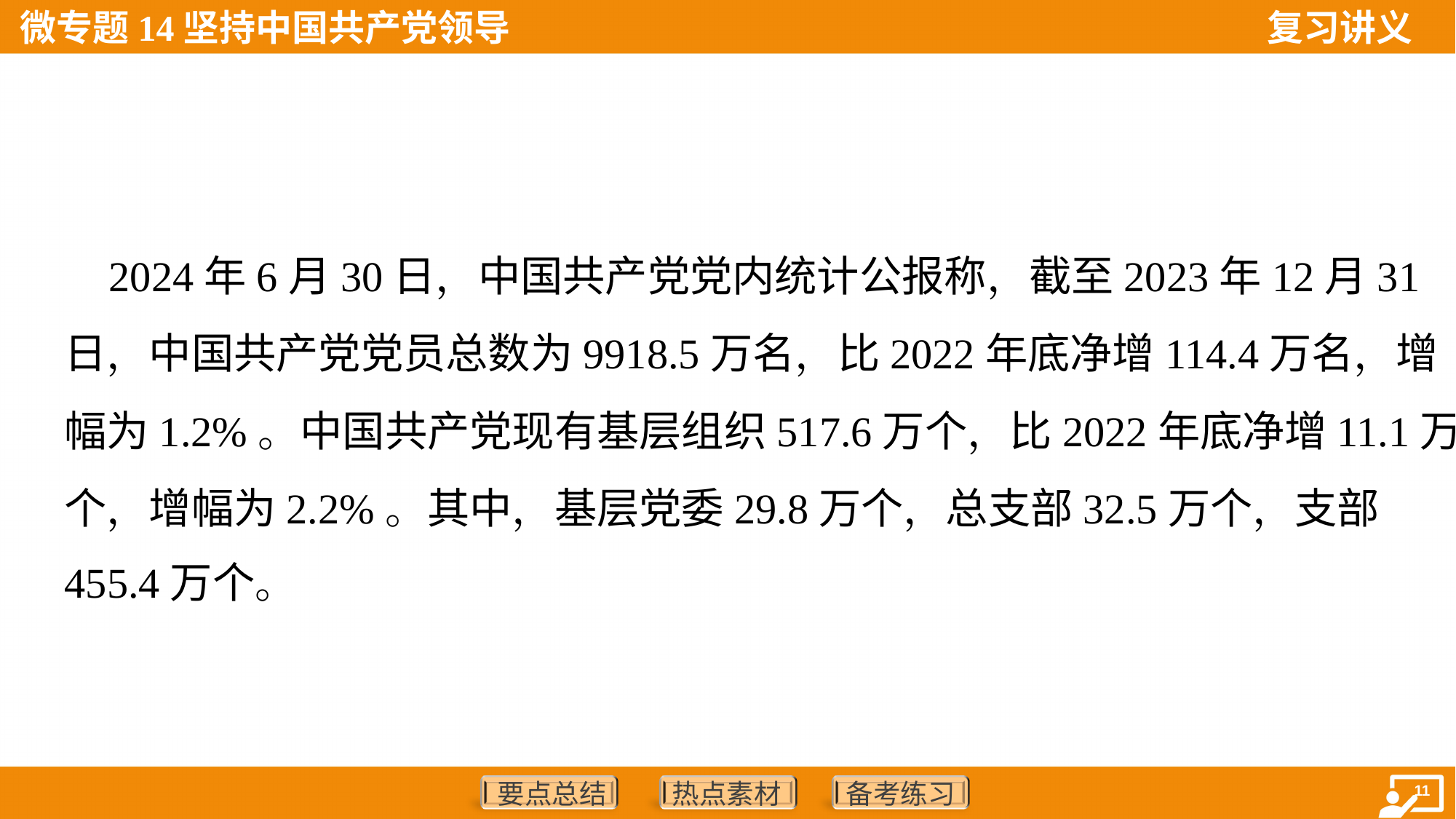

2024年6月30日，中国共产党党内统计公报称，截至2023年12月31
日，中国共产党党员总数为9918.5万名，比2022年底净增114.4万名，增
幅为1.2%。中国共产党现有基层组织517.6万个，比2022年底净增11.1万
个，增幅为2.2%。其中，基层党委29.8万个，总支部32.5万个，支部
455.4万个。